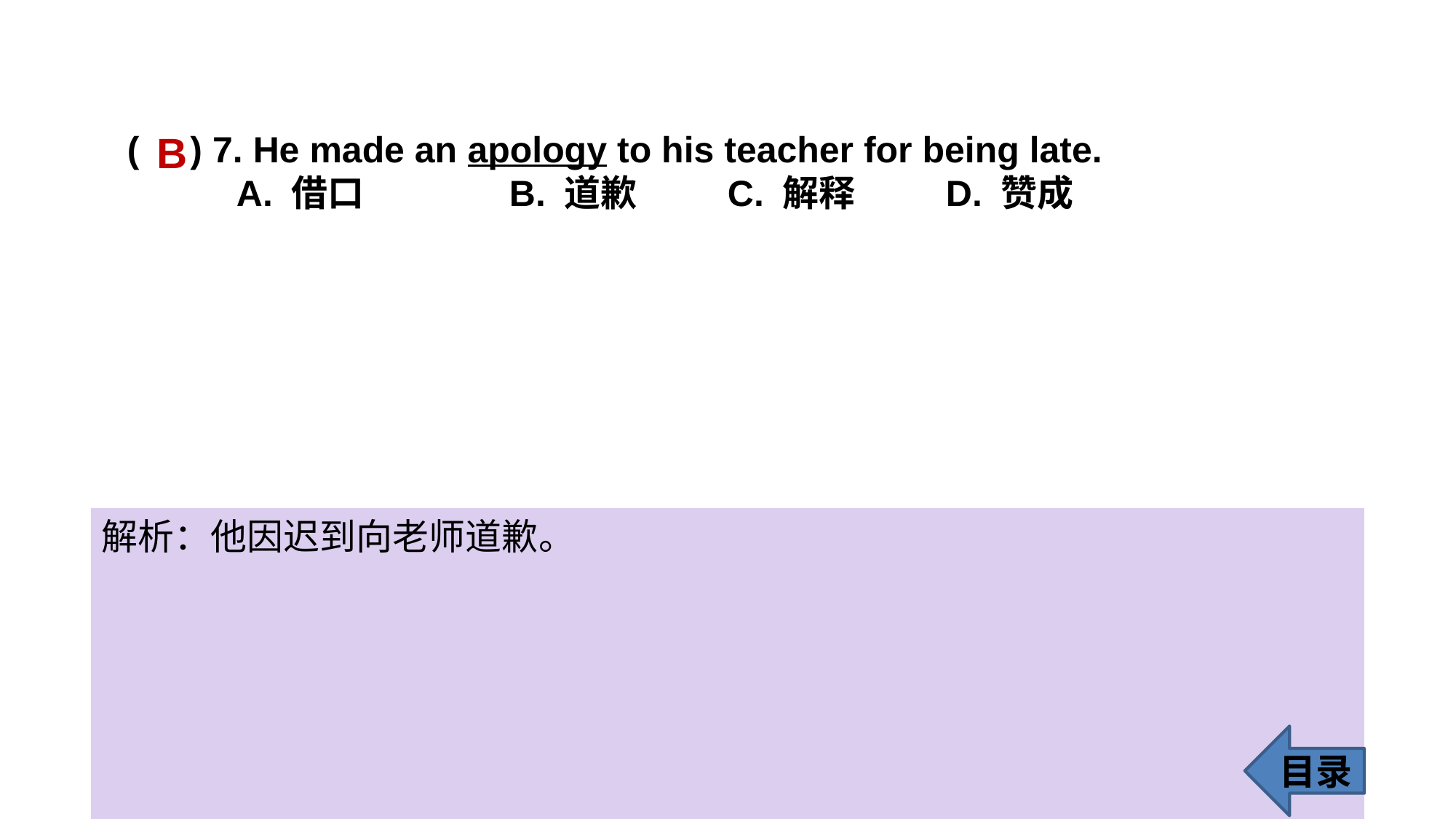

B
(     ) 7. He made an apology to his teacher for being late.
A. 借口 		B. 道歉 	C. 解释 	D. 赞成
解析：他因迟到向老师道歉。

目录
13